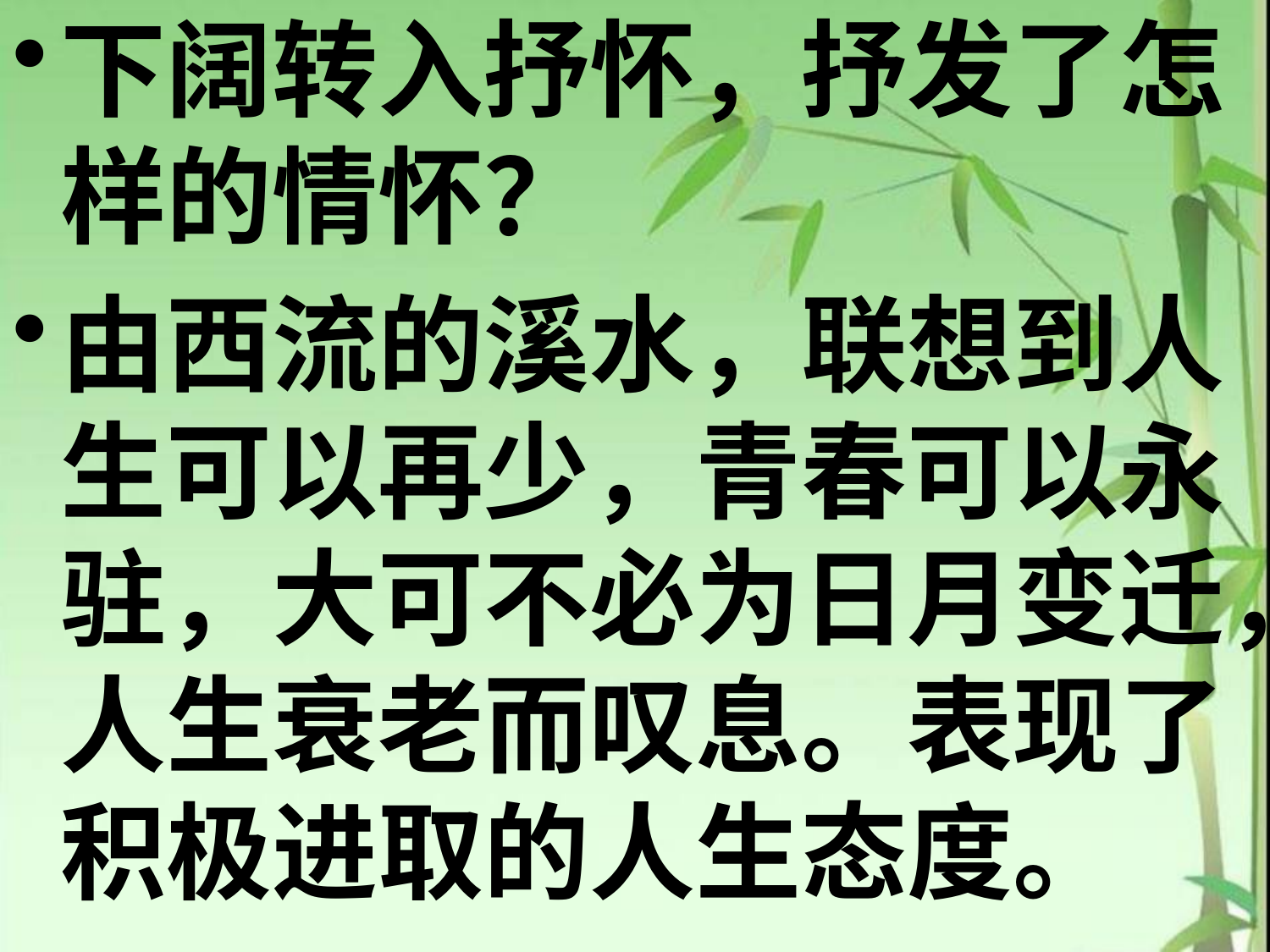

下阔转入抒怀，抒发了怎样的情怀？
由西流的溪水，联想到人生可以再少，青春可以永驻，大可不必为日月变迁，人生衰老而叹息。表现了积极进取的人生态度。